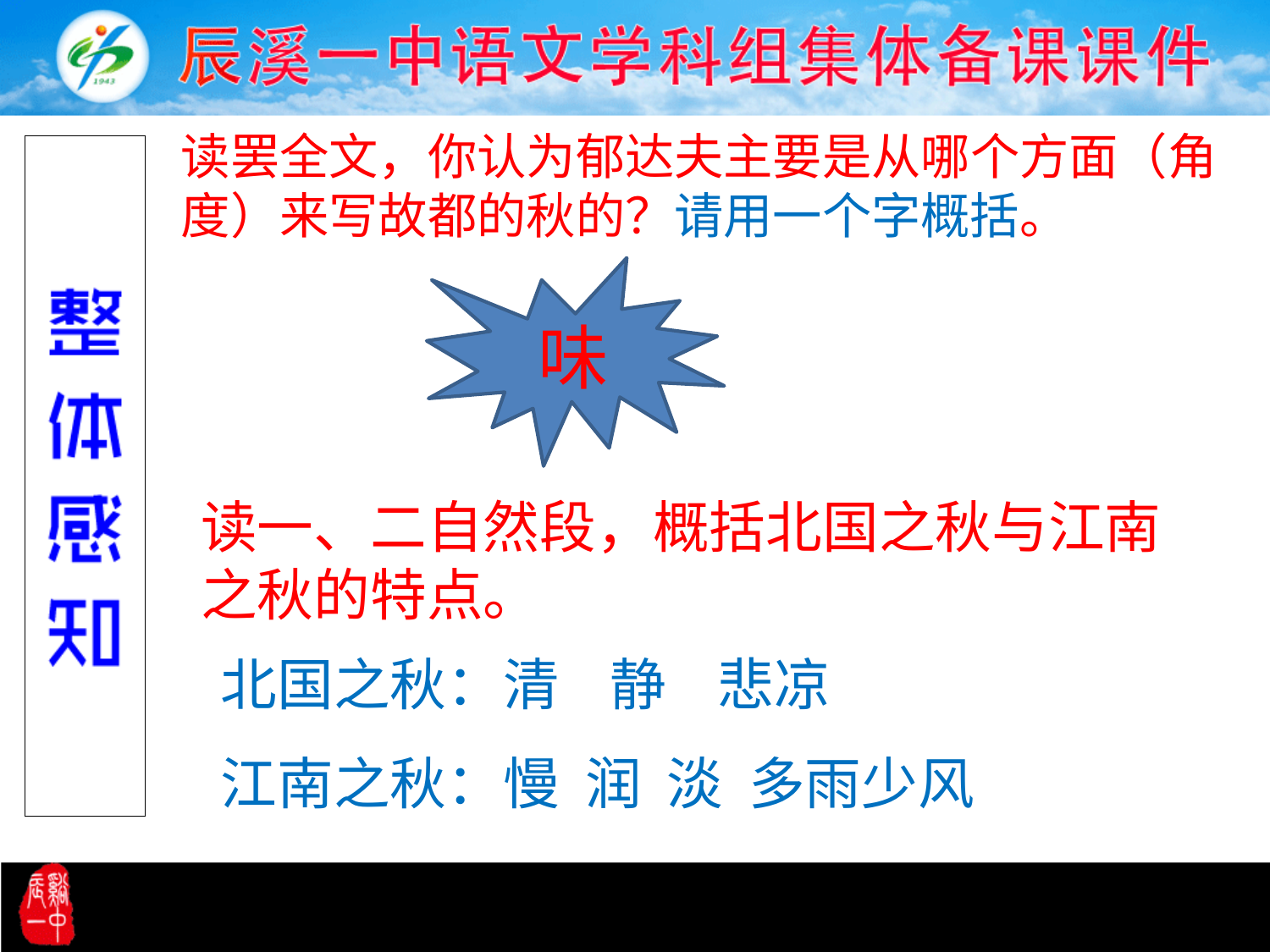

读罢全文，你认为郁达夫主要是从哪个方面（角度）来写故都的秋的？请用一个字概括。

味
读一、二自然段，概括北国之秋与江南之秋的特点。
北国之秋：清    静    悲凉
江南之秋：慢  润  淡  多雨少风